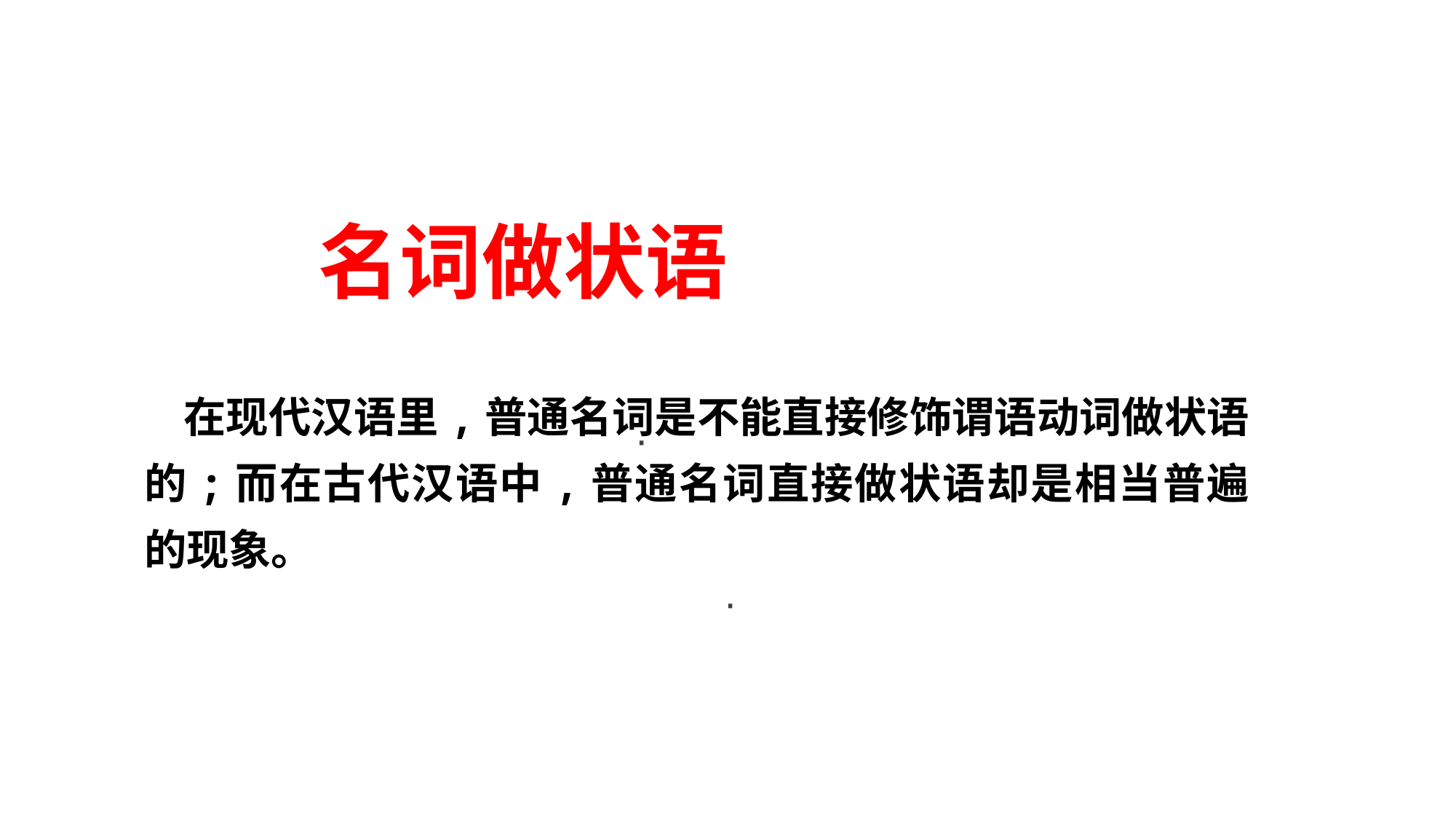

名词做状语

   在现代汉语里,普通名词是不能直接修饰谓语动词做状语的;而在古代汉语中,普通名词直接做状语却是相当普遍的现象。
 ·
 ·